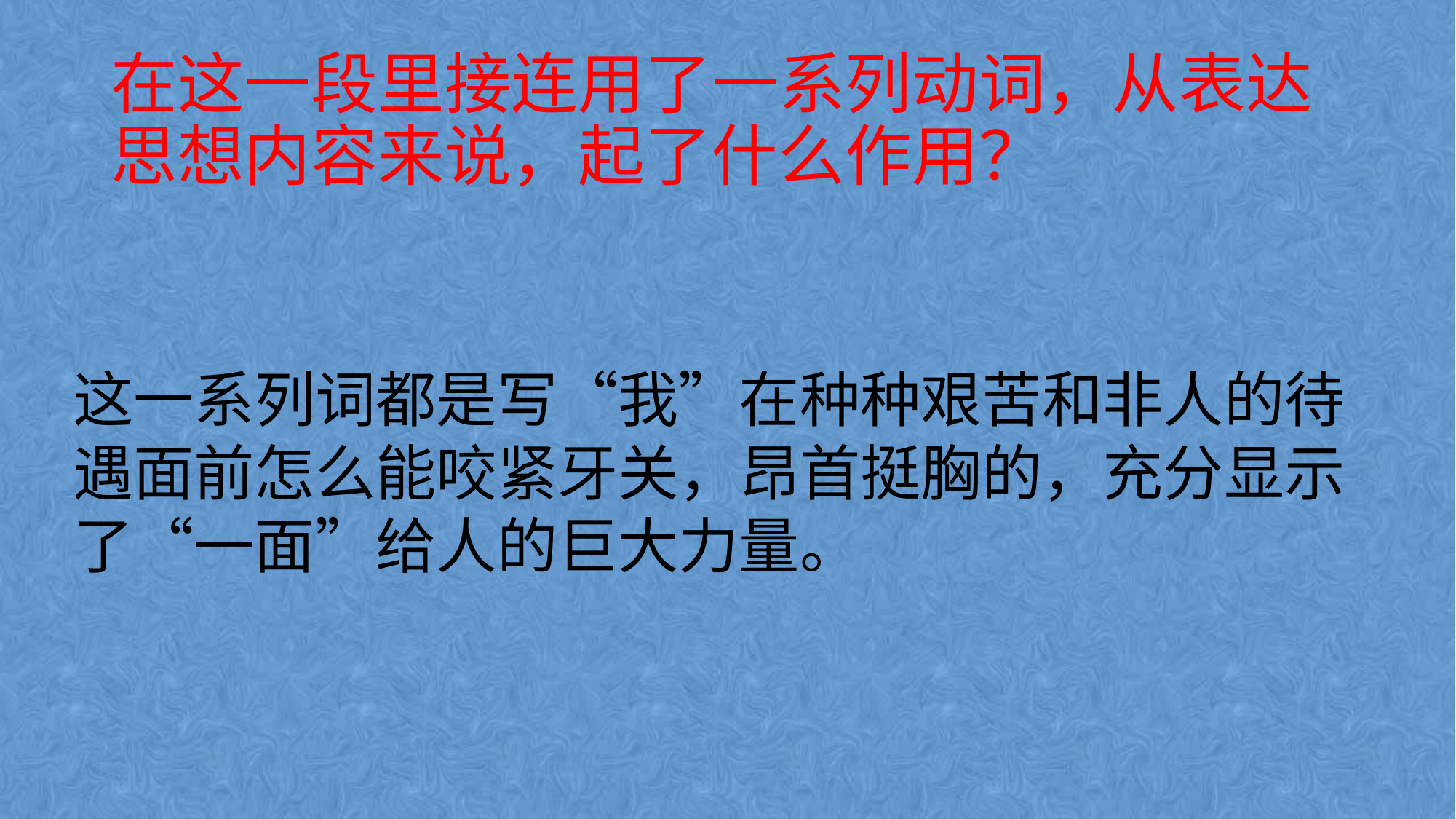

# 在这一段里接连用了一系列动词，从表达思想内容来说，起了什么作用？
这一系列词都是写“我”在种种艰苦和非人的待遇面前怎么能咬紧牙关，昂首挺胸的，充分显示了“一面”给人的巨大力量。